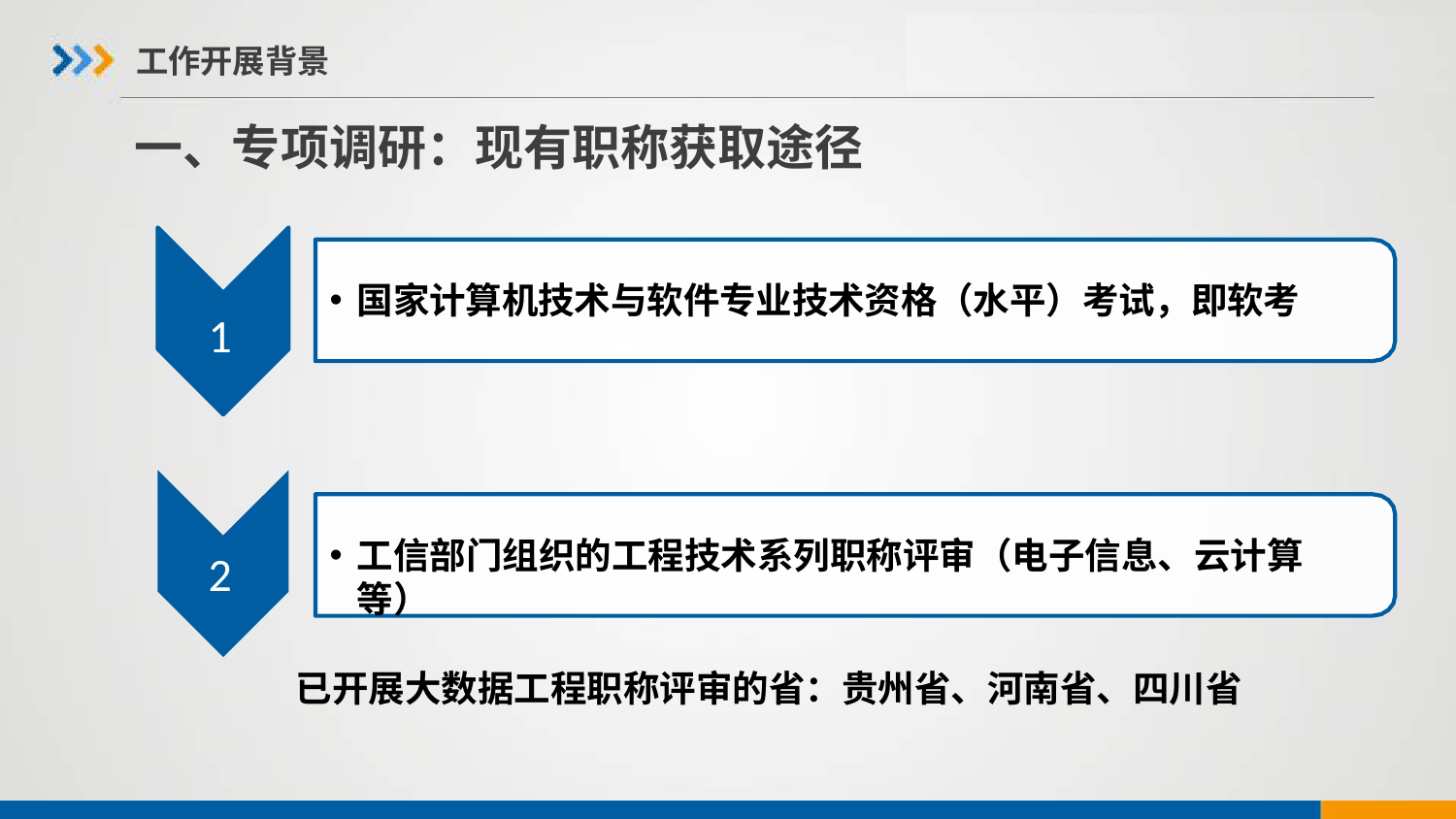

工作开展背景
# 一、专项调研：现有职称获取途径

国家计算机技术与软件专业技术资格（水平）考试，即软考
1

工信部门组织的工程技术系列职称评审（电子信息、云计算等）
2
           已开展大数据工程职称评审的省：贵州省、河南省、四川省